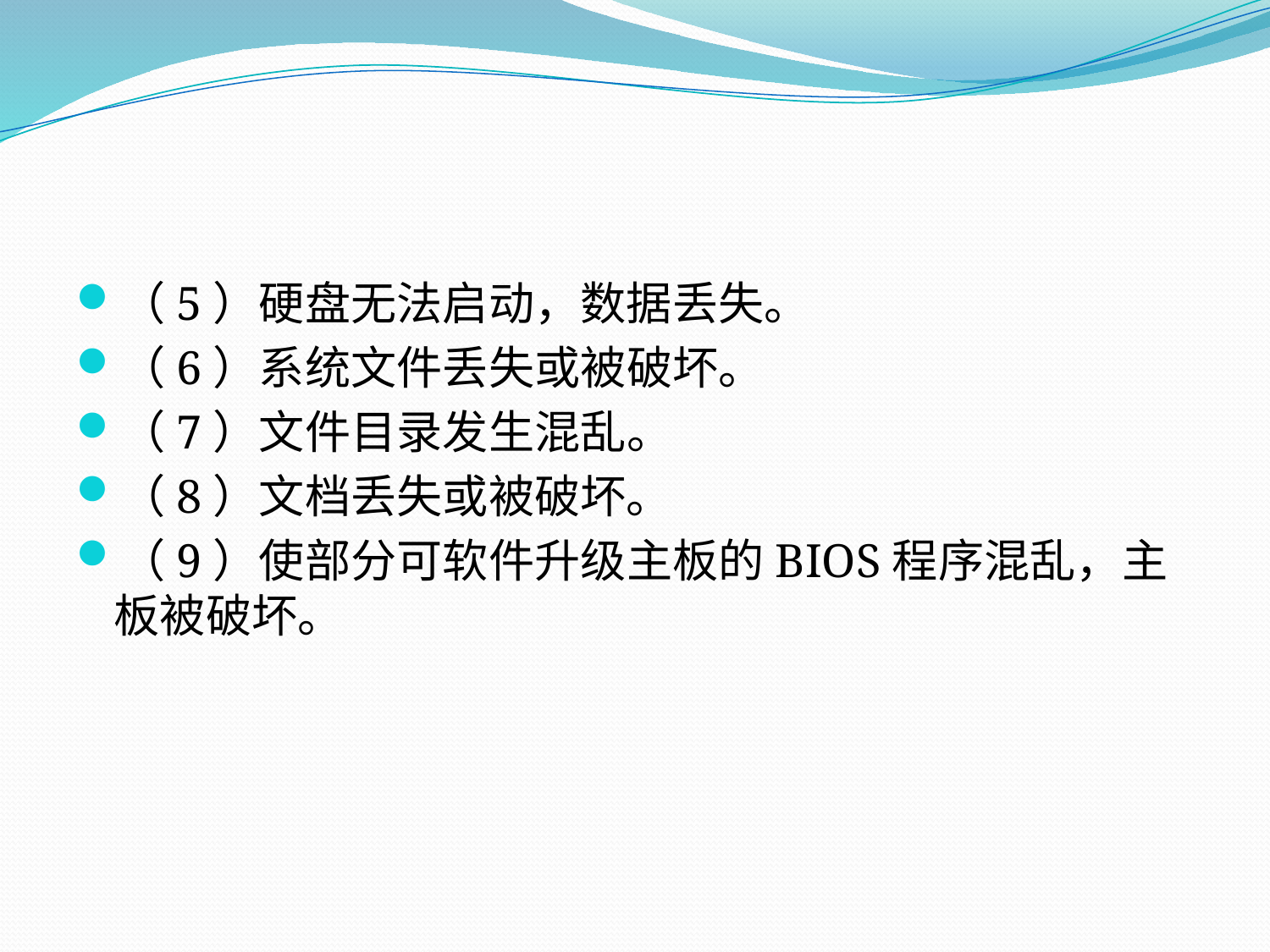

#
（5）硬盘无法启动，数据丢失。
（6）系统文件丢失或被破坏。
（7）文件目录发生混乱。
（8）文档丢失或被破坏。
（9）使部分可软件升级主板的BIOS程序混乱，主板被破坏。